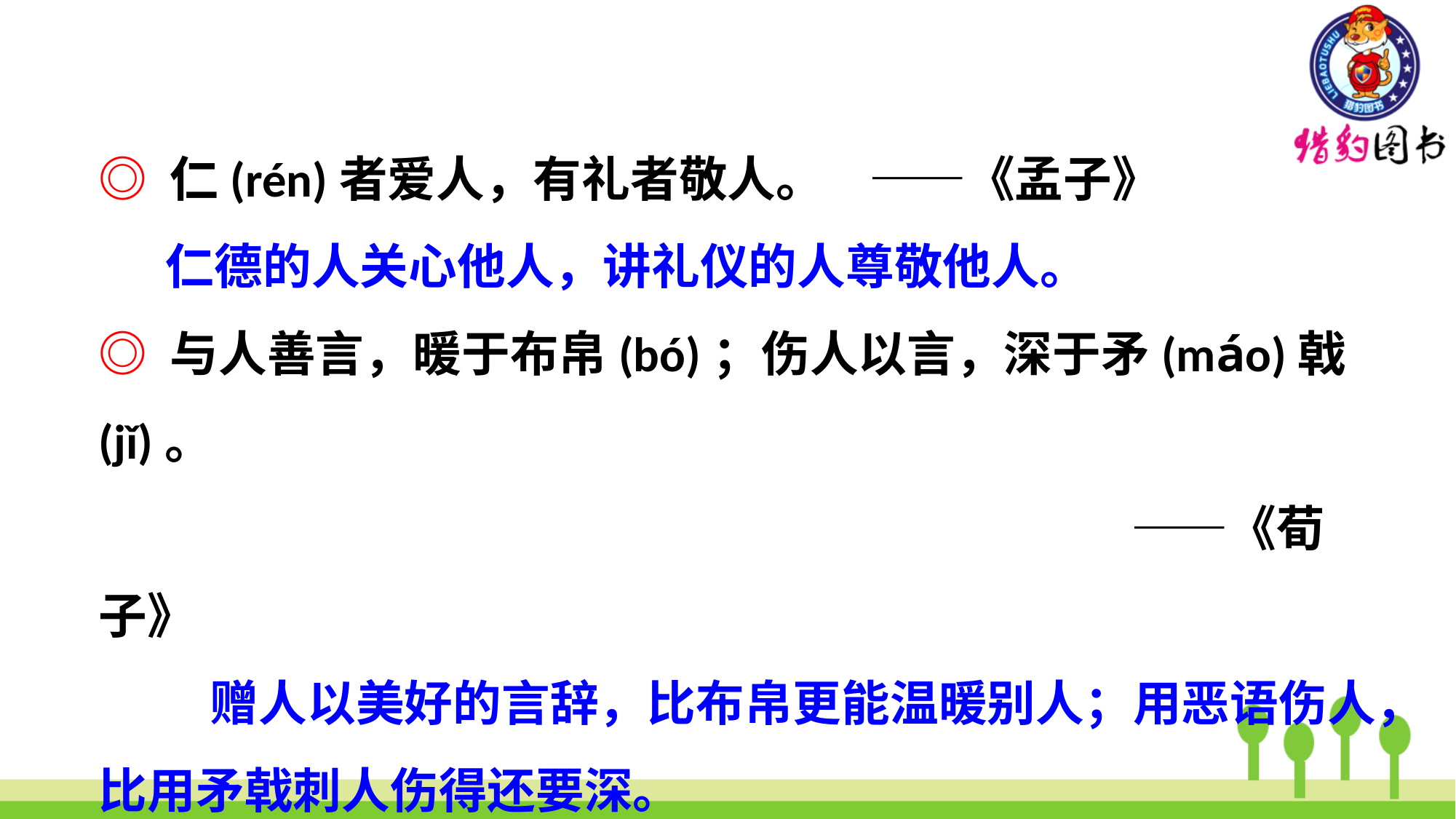

◎ 仁(rén)者爱人，有礼者敬人。    ——《孟子》
     仁德的人关心他人，讲礼仪的人尊敬他人。
◎ 与人善言，暖于布帛(bó)；伤人以言，深于矛(máo)戟(jǐ)。
                                                                                             ——《荀子》
         赠人以美好的言辞，比布帛更能温暖别人；用恶语伤人，比用矛戟刺人伤得还要深。